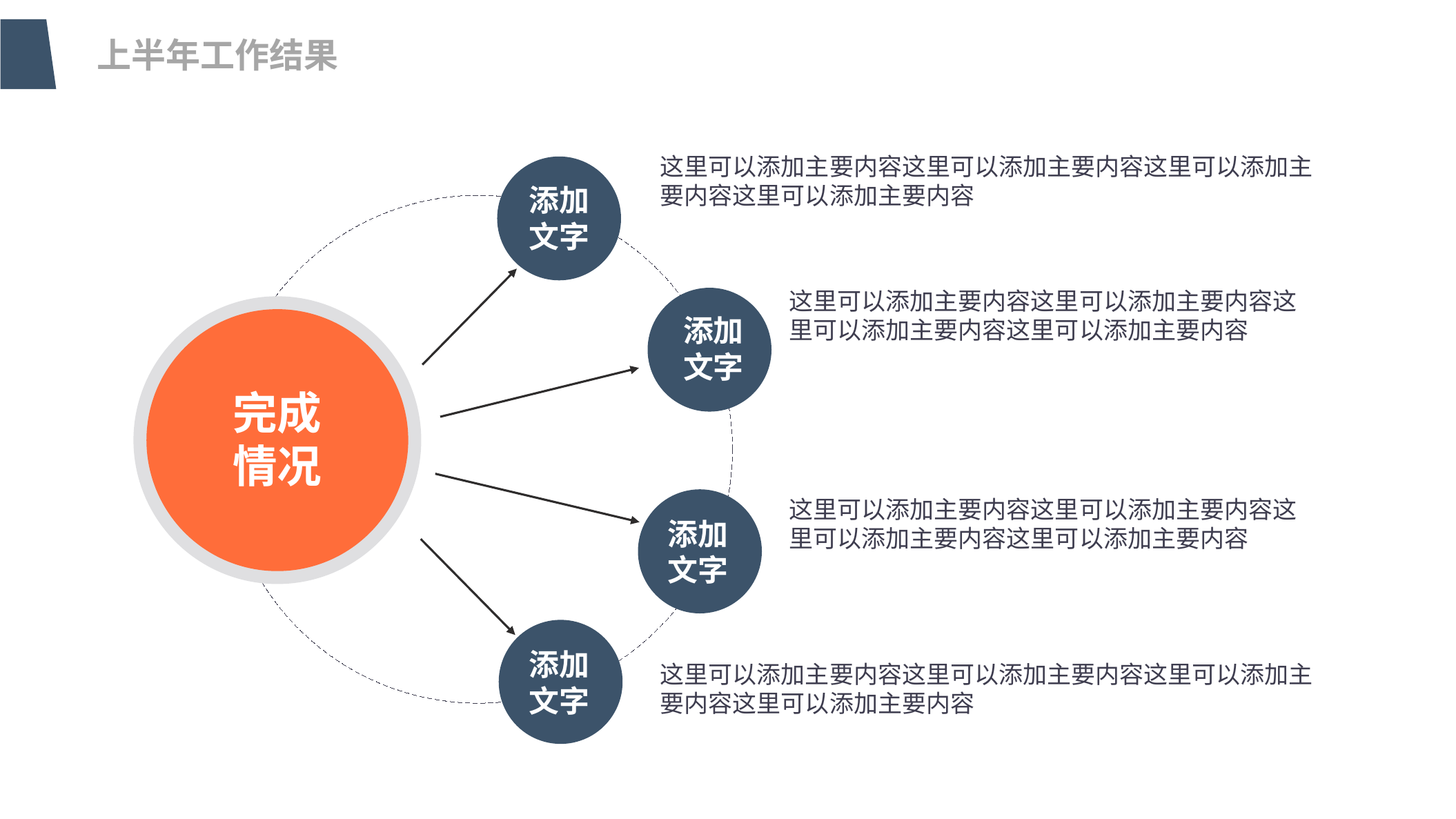

上半年工作结果
这里可以添加主要内容这里可以添加主要内容这里可以添加主要内容这里可以添加主要内容

添加文字

添加文字

添加文字

添加文字

这里可以添加主要内容这里可以添加主要内容这里可以添加主要内容这里可以添加主要内容

完成情况

这里可以添加主要内容这里可以添加主要内容这里可以添加主要内容这里可以添加主要内容

这里可以添加主要内容这里可以添加主要内容这里可以添加主要内容这里可以添加主要内容